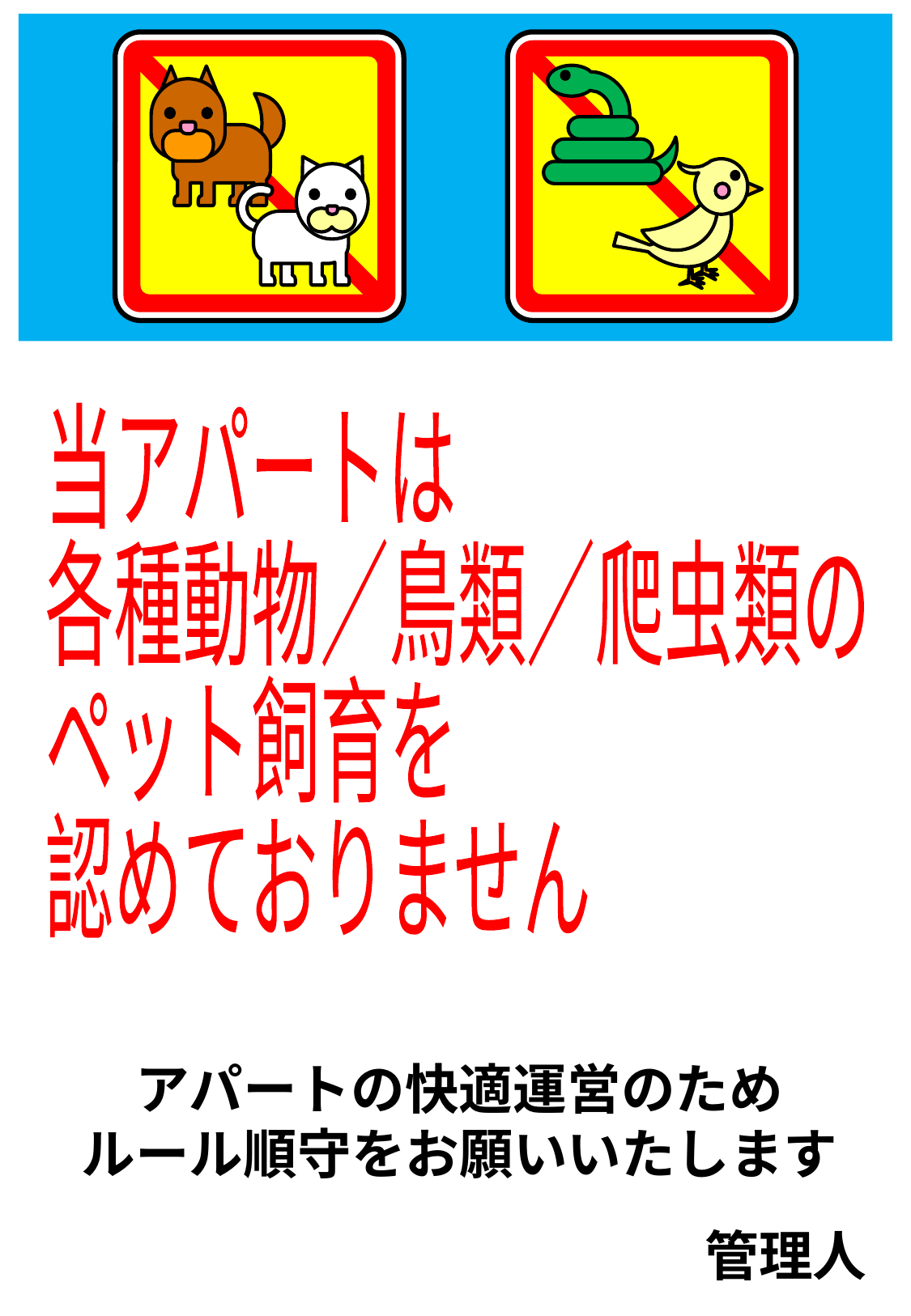

当アパートは
各種動物／鳥類／爬虫類の
ペット飼育を
認めておりません
アパートの快適運営のため
ルール順守をお願いいたします
管理人